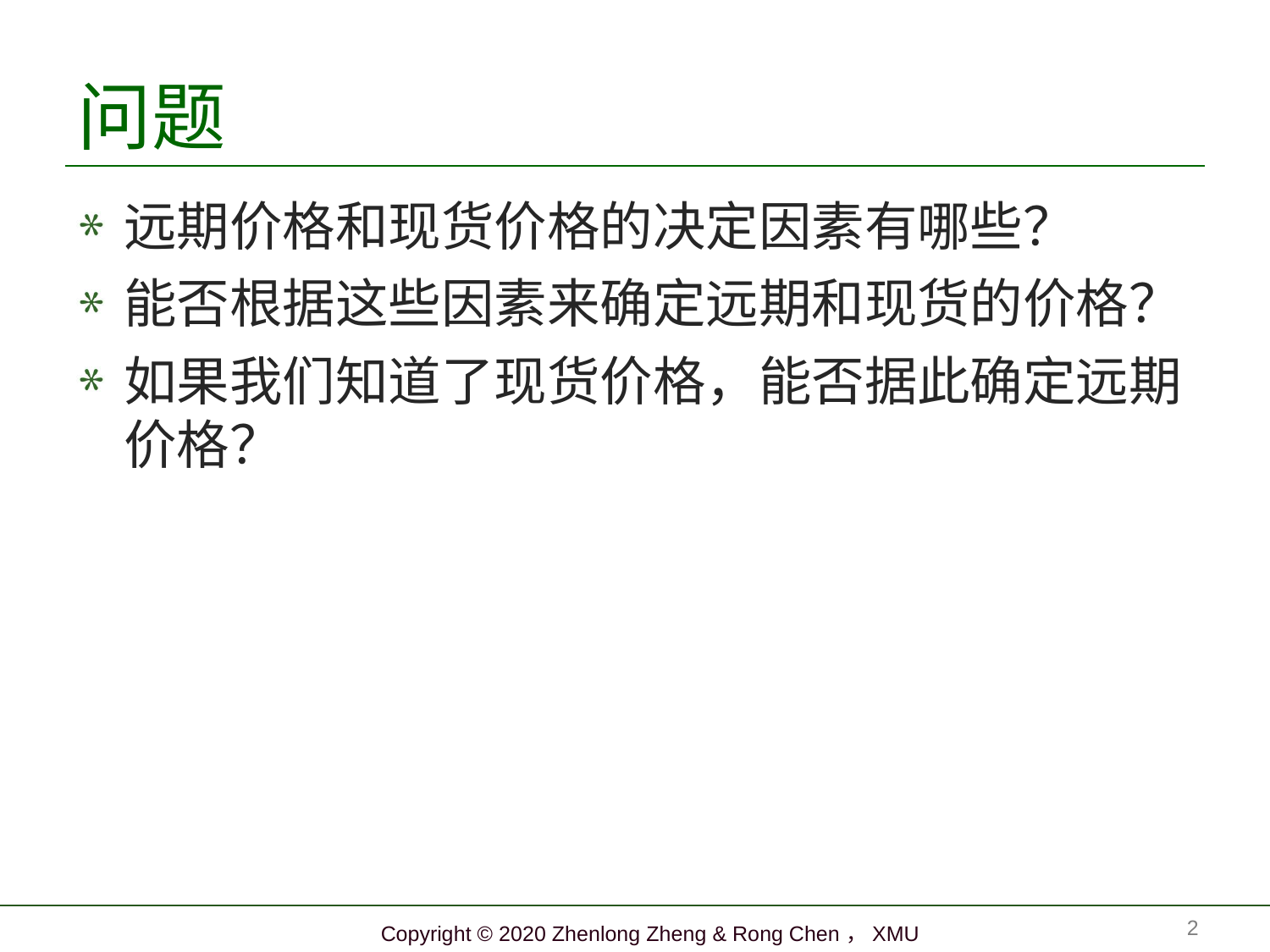

# 问题
远期价格和现货价格的决定因素有哪些？
能否根据这些因素来确定远期和现货的价格？
如果我们知道了现货价格，能否据此确定远期价格？
2